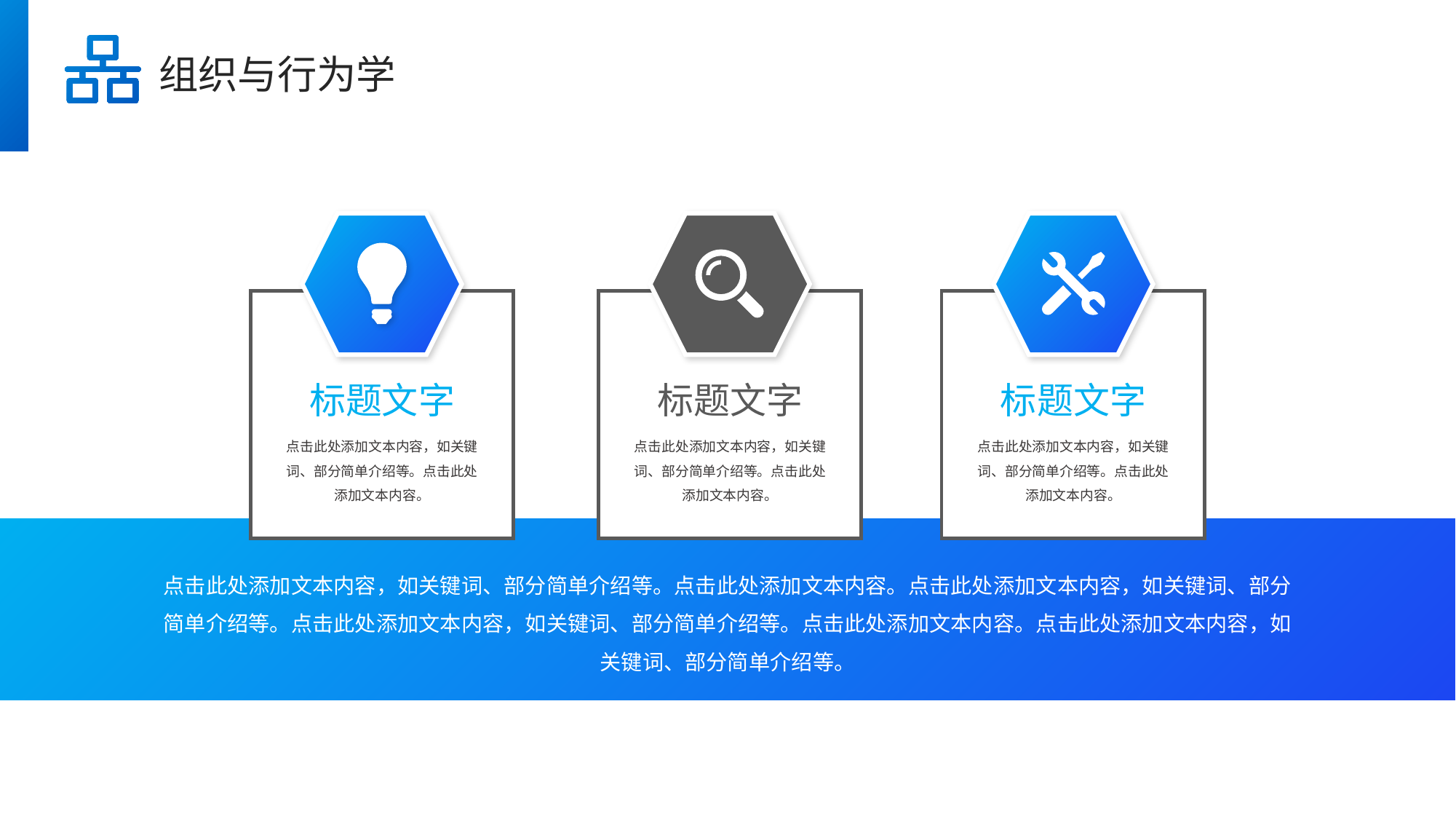

组织与行为学

标题文字
标题文字
标题文字
点击此处添加文本内容，如关键词、部分简单介绍等。点击此处添加文本内容。
点击此处添加文本内容，如关键词、部分简单介绍等。点击此处添加文本内容。
点击此处添加文本内容，如关键词、部分简单介绍等。点击此处添加文本内容。

点击此处添加文本内容，如关键词、部分简单介绍等。点击此处添加文本内容。点击此处添加文本内容，如关键词、部分简单介绍等。点击此处添加文本内容，如关键词、部分简单介绍等。点击此处添加文本内容。点击此处添加文本内容，如关键词、部分简单介绍等。